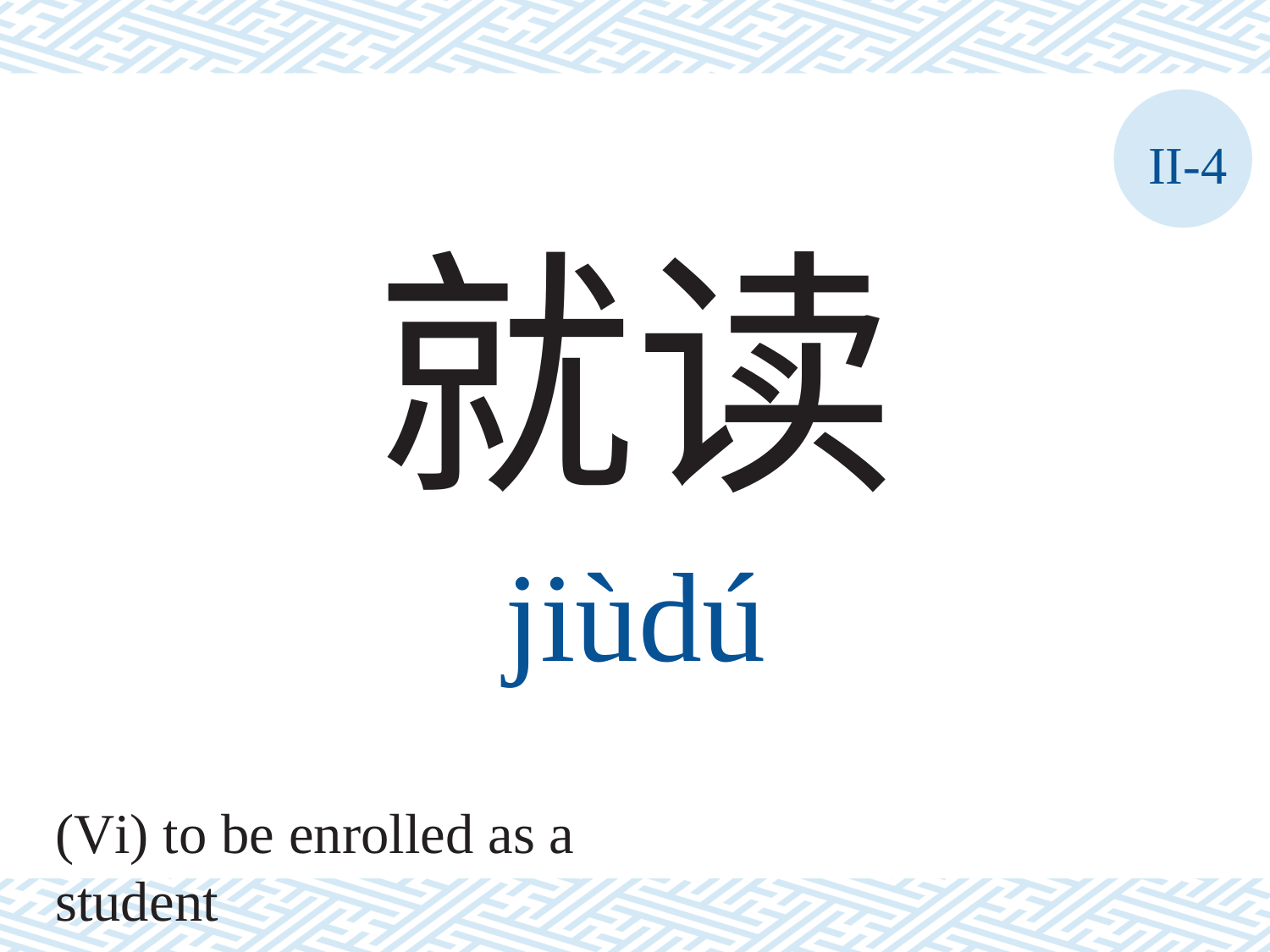

II-4
就读
jiùdú
(Vi) to be enrolled as a student